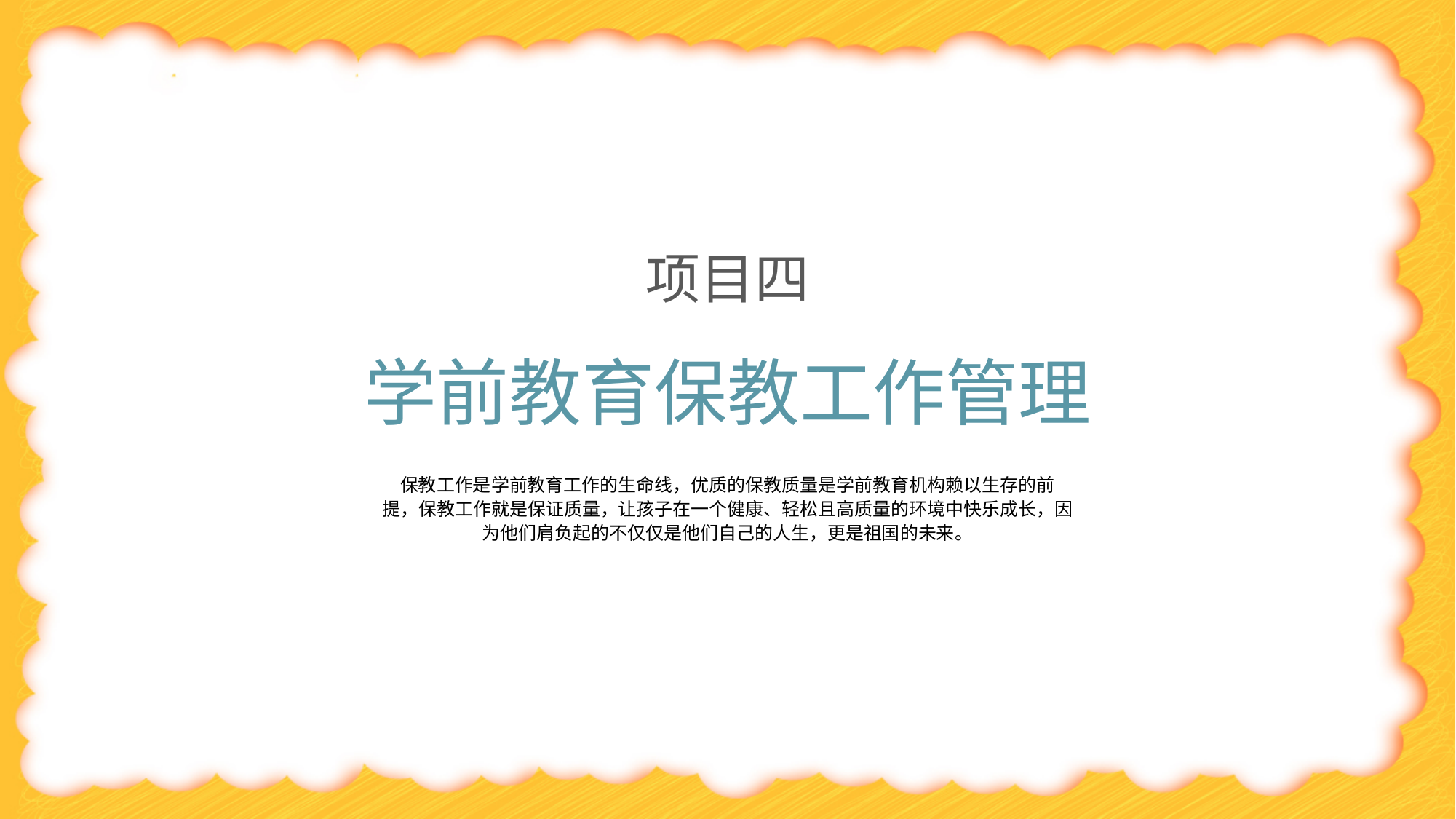

项目四
学前教育保教工作管理
保教工作是学前教育工作的生命线，优质的保教质量是学前教育机构赖以生存的前
提，保教工作就是保证质量，让孩子在一个健康、轻松且高质量的环境中快乐成长，因
为他们肩负起的不仅仅是他们自己的人生，更是祖国的未来。